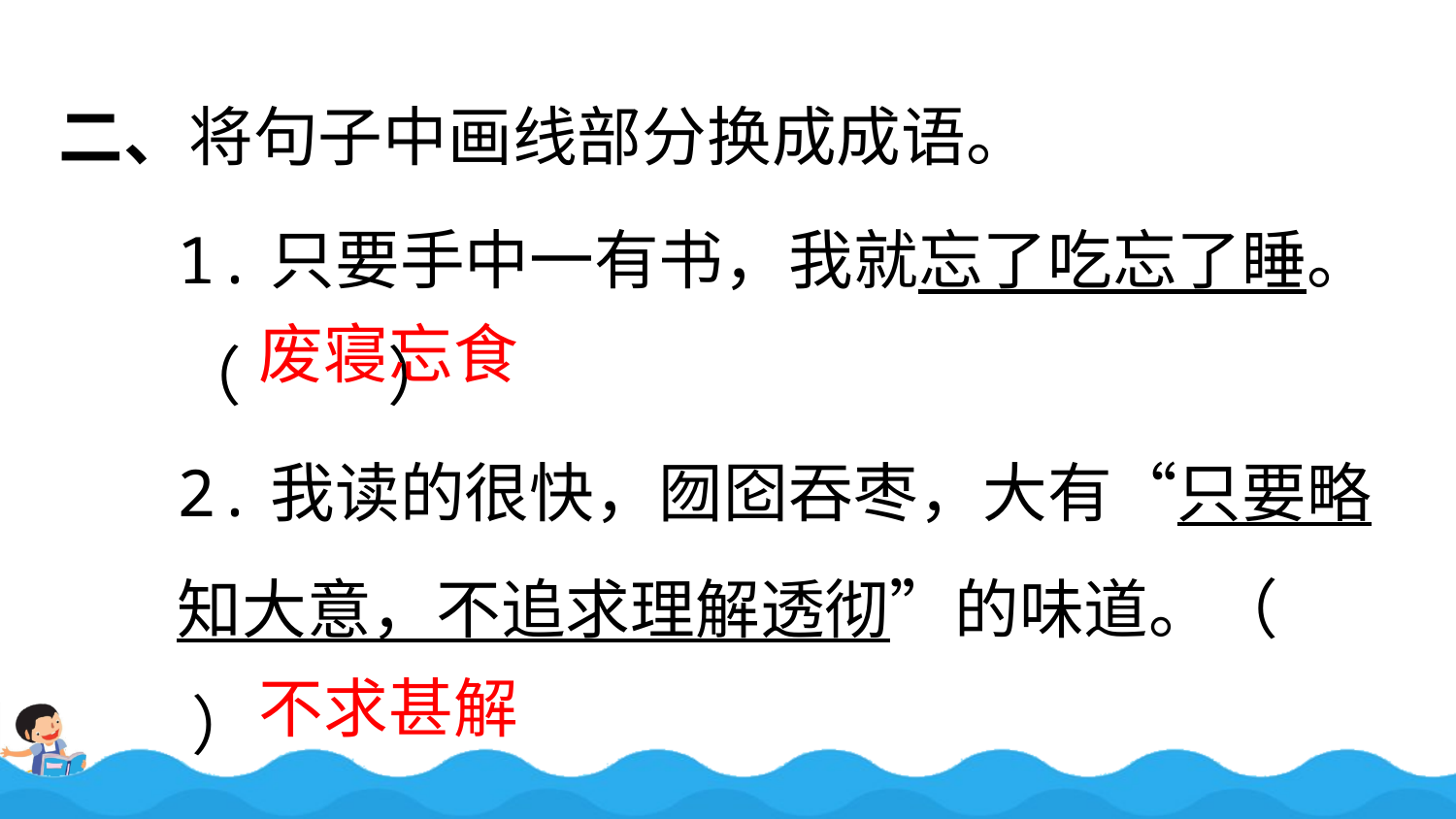

二、将句子中画线部分换成成语。
1.只要手中一有书，我就忘了吃忘了睡。（          ）
2.我读的很快，囫囵吞枣，大有“只要略知大意，不追求理解透彻”的味道。（          ）
废寝忘食
不求甚解